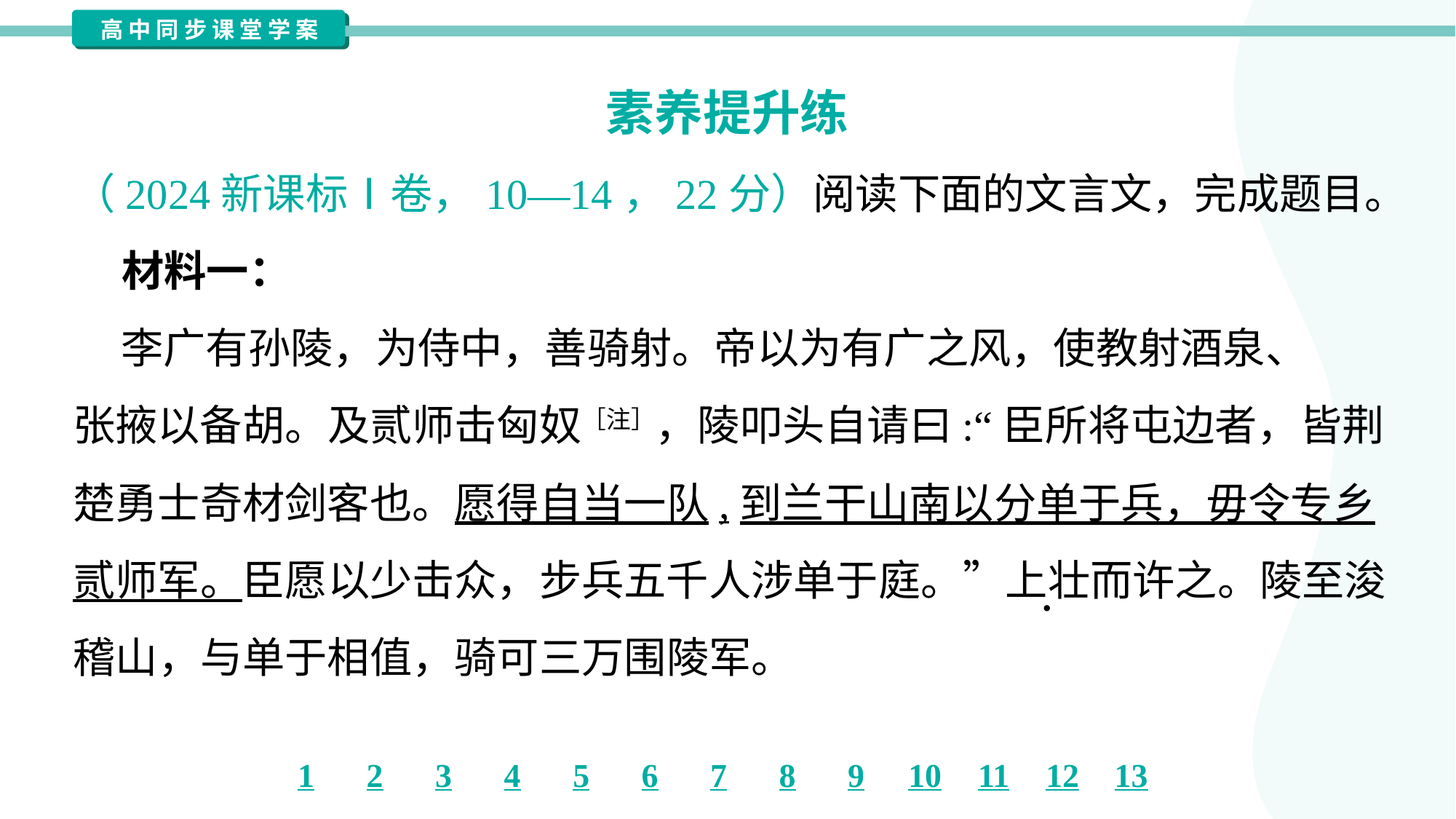

素养提升练
（2024新课标Ⅰ卷，10—14，22分）阅读下面的文言文，完成题目。
    材料一：
    李广有孙陵，为侍中，善骑射。帝以为有广之风，使教射酒泉、
张掖以备胡。及贰师击匈奴［注］，陵叩头自请曰:“臣所将屯边者，皆荆
楚勇士奇材剑客也。愿得自当一队,到兰干山南以分单于兵，毋令专乡
贰师军。臣愿以少击众，步兵五千人涉单于庭。”上壮而许之。陵至浚
稽山，与单于相值，骑可三万围陵军。